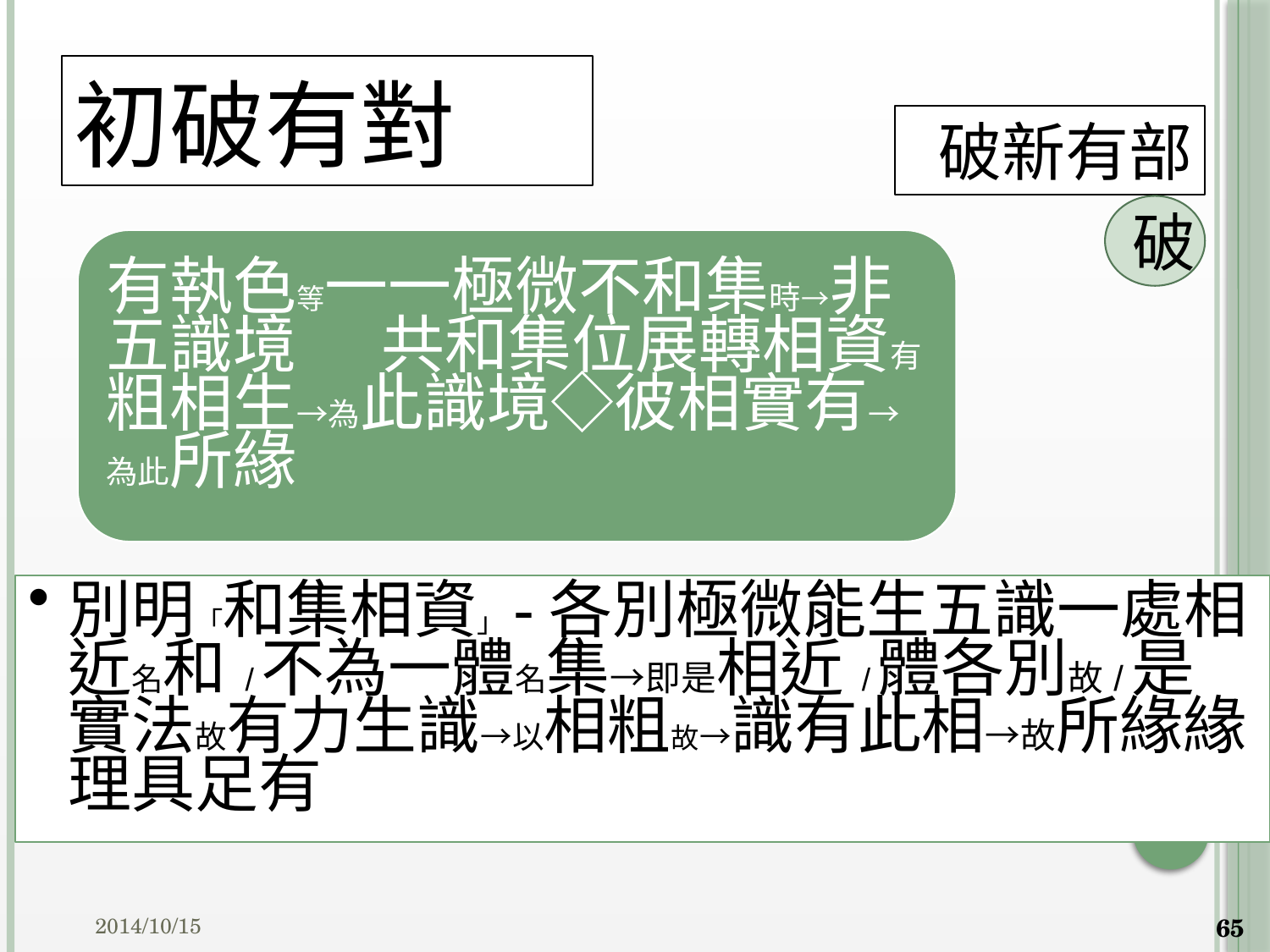

# 初破有對
破新有部
有執色等一一極微不和集時→非五識境      共和集位展轉相資有粗相生→為此識境◇彼相實有→為此所緣
別明「和集相資」-各別極微能生五識一處相近名和/不為一體名集→即是相近/體各別故/是實法故有力生識→以相粗故→識有此相→故所緣緣理具足有
破
65
2014/10/15